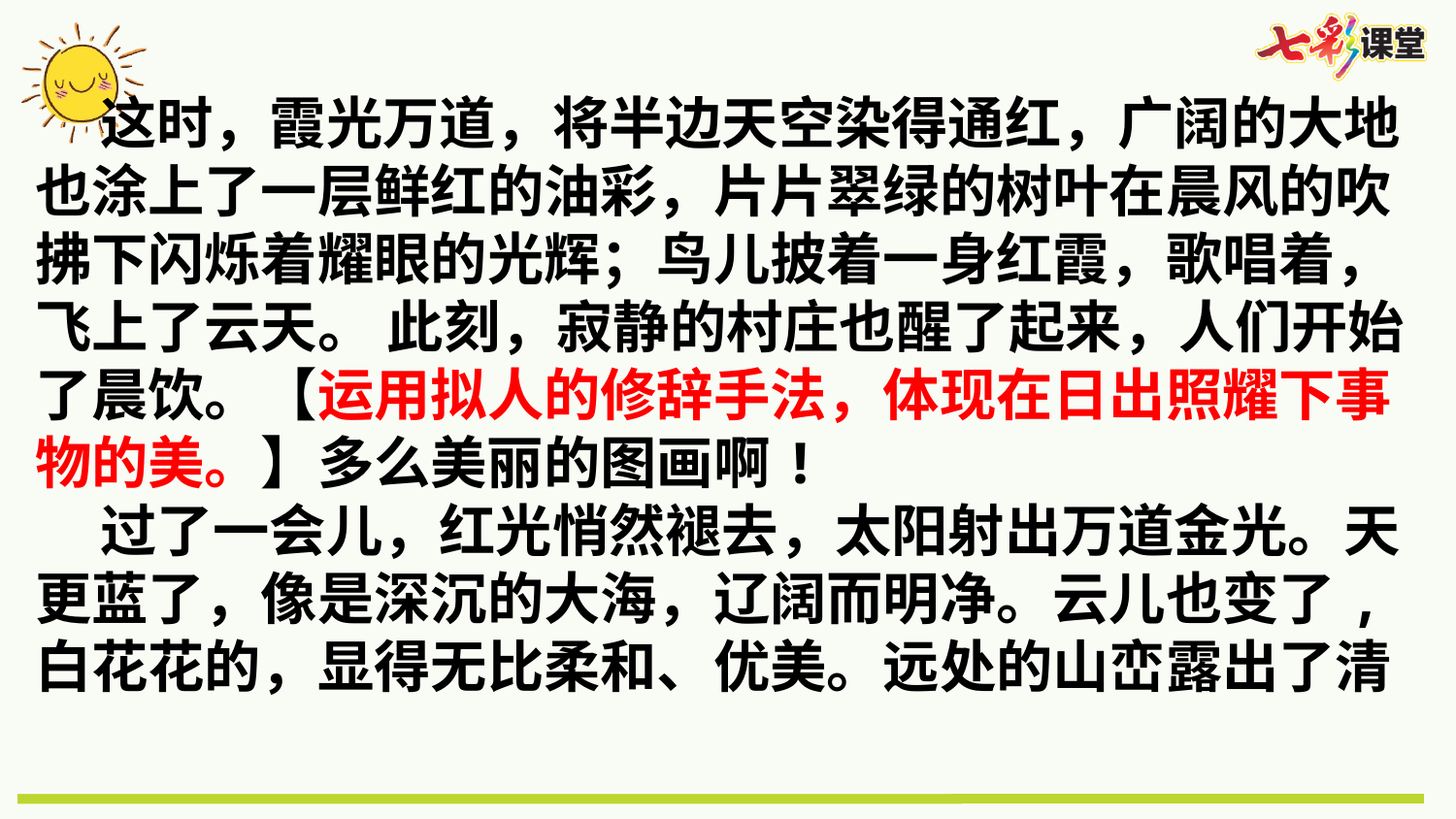

这时，霞光万道，将半边天空染得通红，广阔的大地也涂上了一层鲜红的油彩，片片翠绿的树叶在晨风的吹拂下闪烁着耀眼的光辉；鸟儿披着一身红霞，歌唱着，飞上了云天。 此刻，寂静的村庄也醒了起来，人们开始了晨饮。【运用拟人的修辞手法，体现在日出照耀下事物的美。】多么美丽的图画啊!
    过了一会儿，红光悄然褪去，太阳射出万道金光。天更蓝了，像是深沉的大海，辽阔而明净。云儿也变了,白花花的，显得无比柔和、优美。远处的山峦露出了清